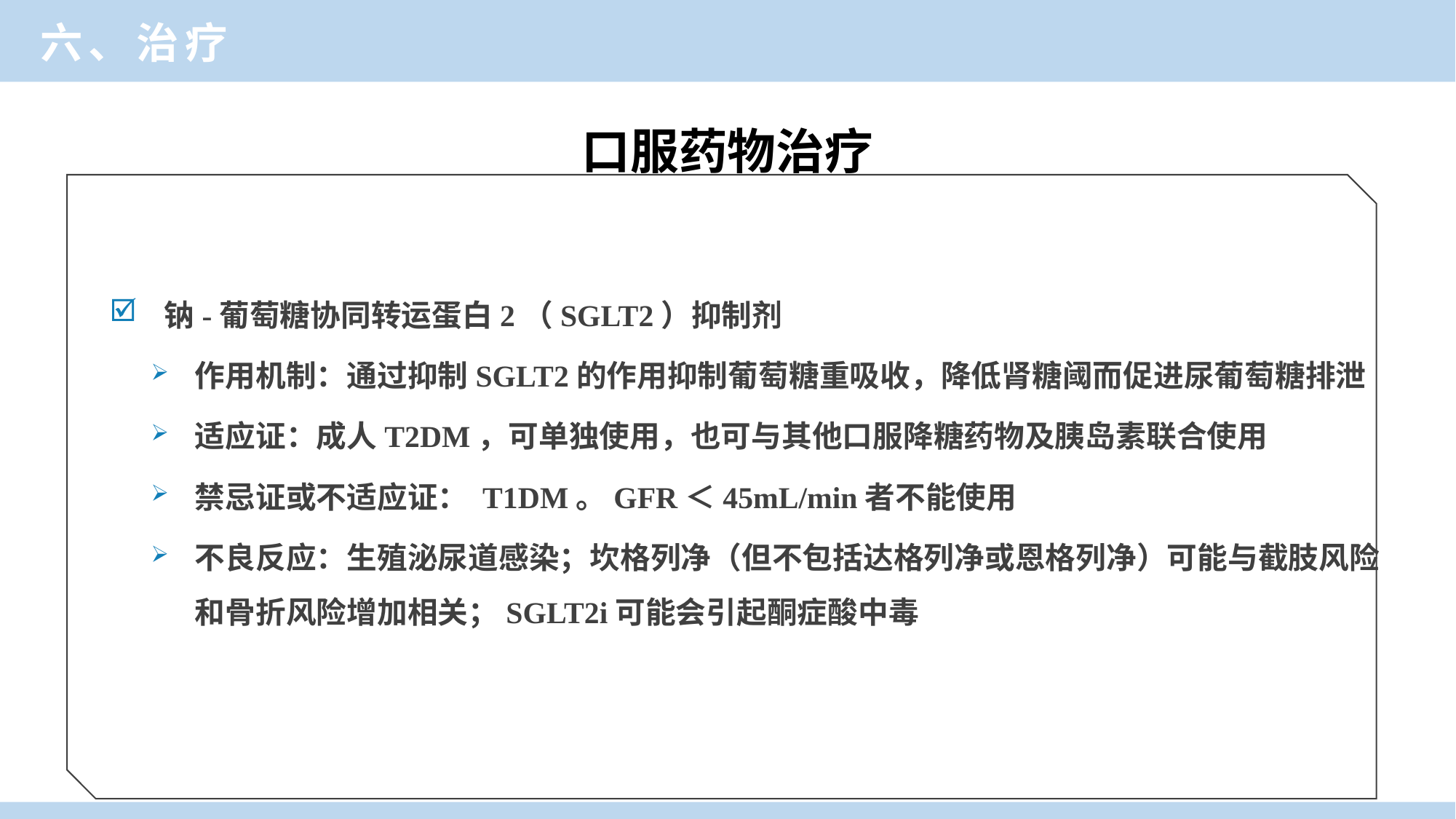

六、治疗
口服药物治疗

钠-葡萄糖协同转运蛋白2（SGLT2）抑制剂
作用机制：通过抑制SGLT2的作用抑制葡萄糖重吸收，降低肾糖阈而促进尿葡萄糖排泄
适应证：成人T2DM，可单独使用，也可与其他口服降糖药物及胰岛素联合使用
禁忌证或不适应证： T1DM。GFR＜45mL/min者不能使用
不良反应：生殖泌尿道感染；坎格列净（但不包括达格列净或恩格列净）可能与截肢风险和骨折风险增加相关；SGLT2i可能会引起酮症酸中毒